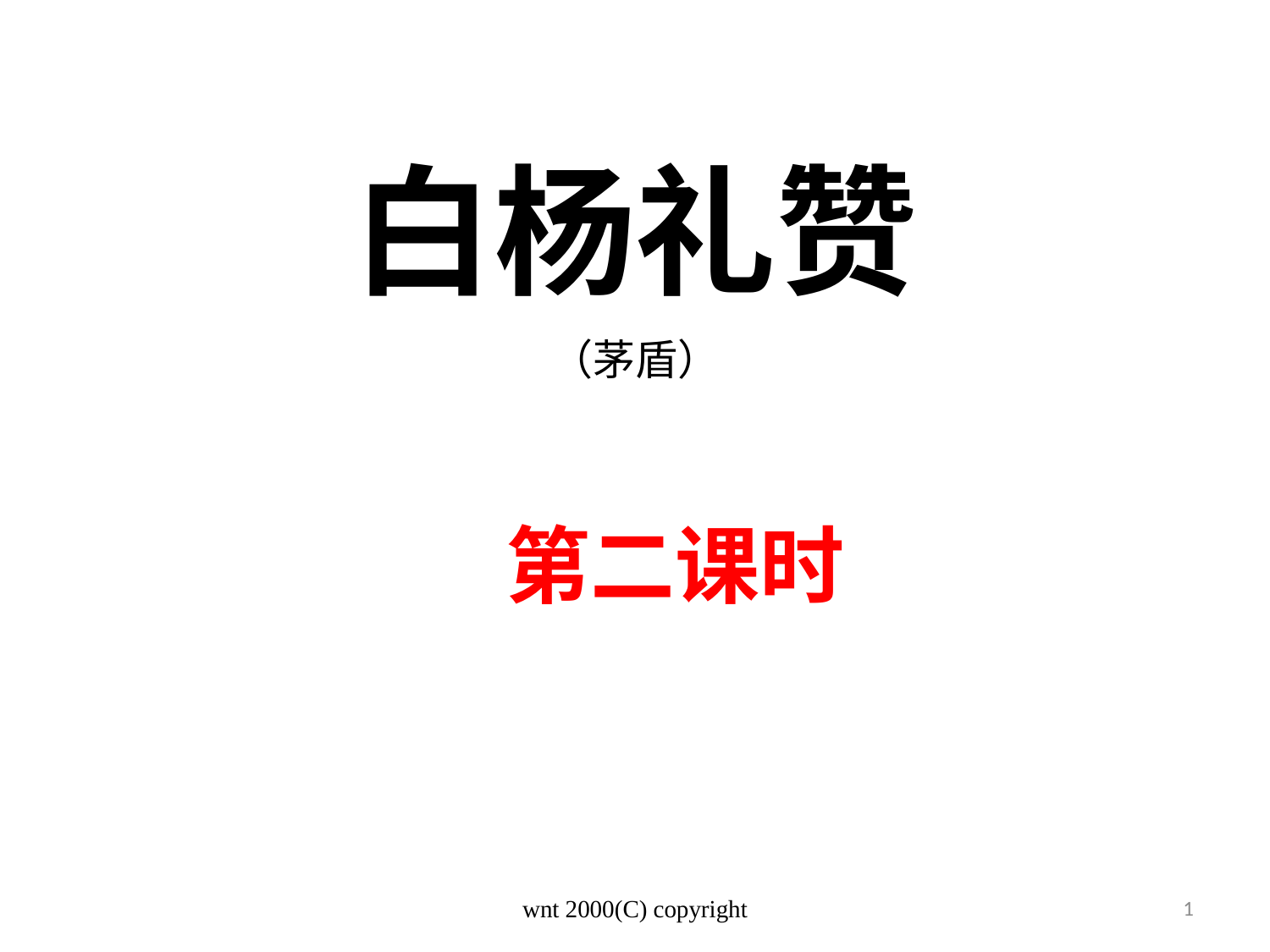

白杨礼赞
（茅盾）

第二课时
wnt 2000(C) copyright
1